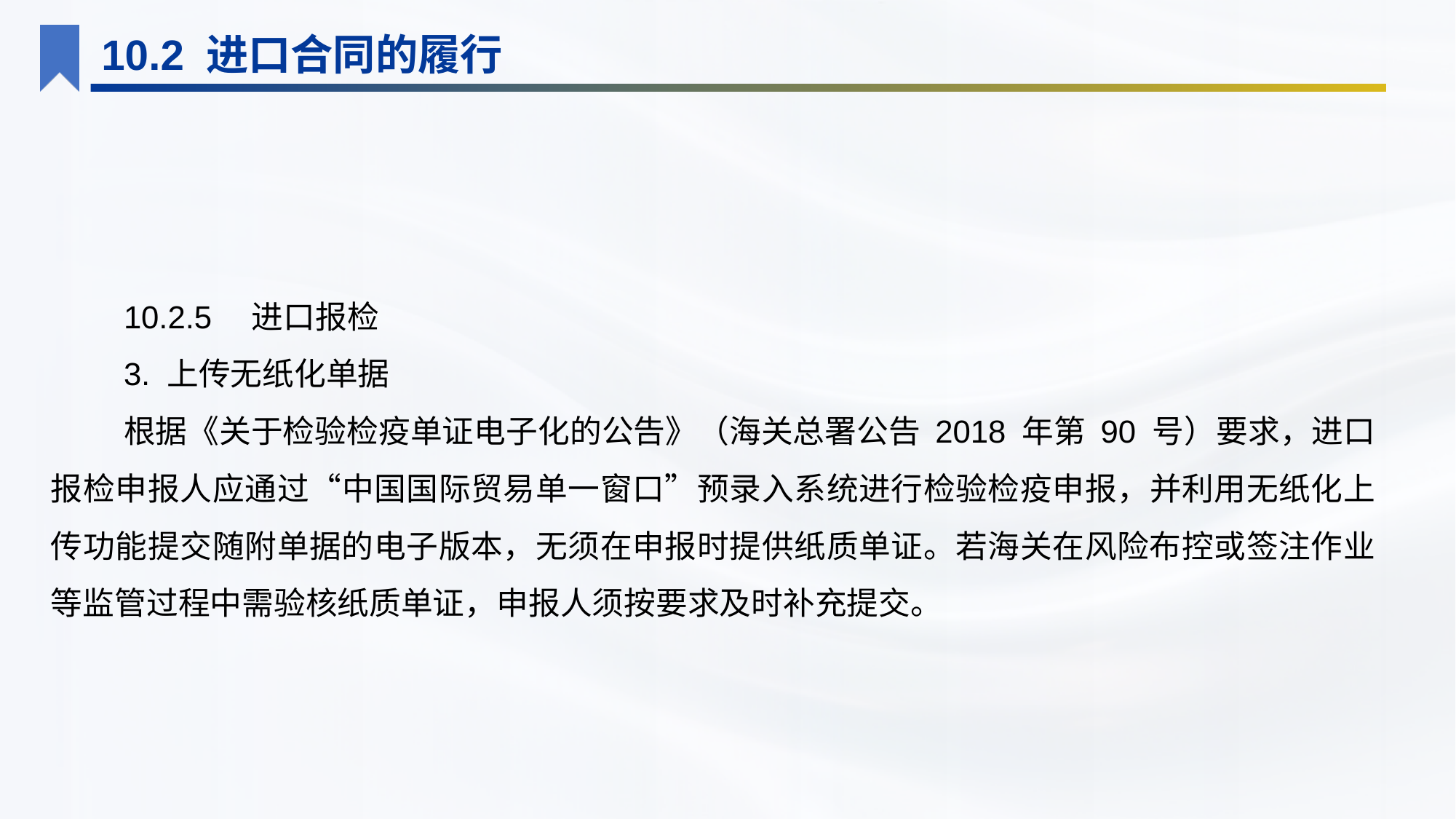

10.2 进口合同的履行
10.2.5　进口报检
3. 上传无纸化单据
根据《关于检验检疫单证电子化的公告》（海关总署公告 2018 年第 90 号）要求，进口报检申报人应通过“中国国际贸易单一窗口”预录入系统进行检验检疫申报，并利用无纸化上传功能提交随附单据的电子版本，无须在申报时提供纸质单证。若海关在风险布控或签注作业等监管过程中需验核纸质单证，申报人须按要求及时补充提交。